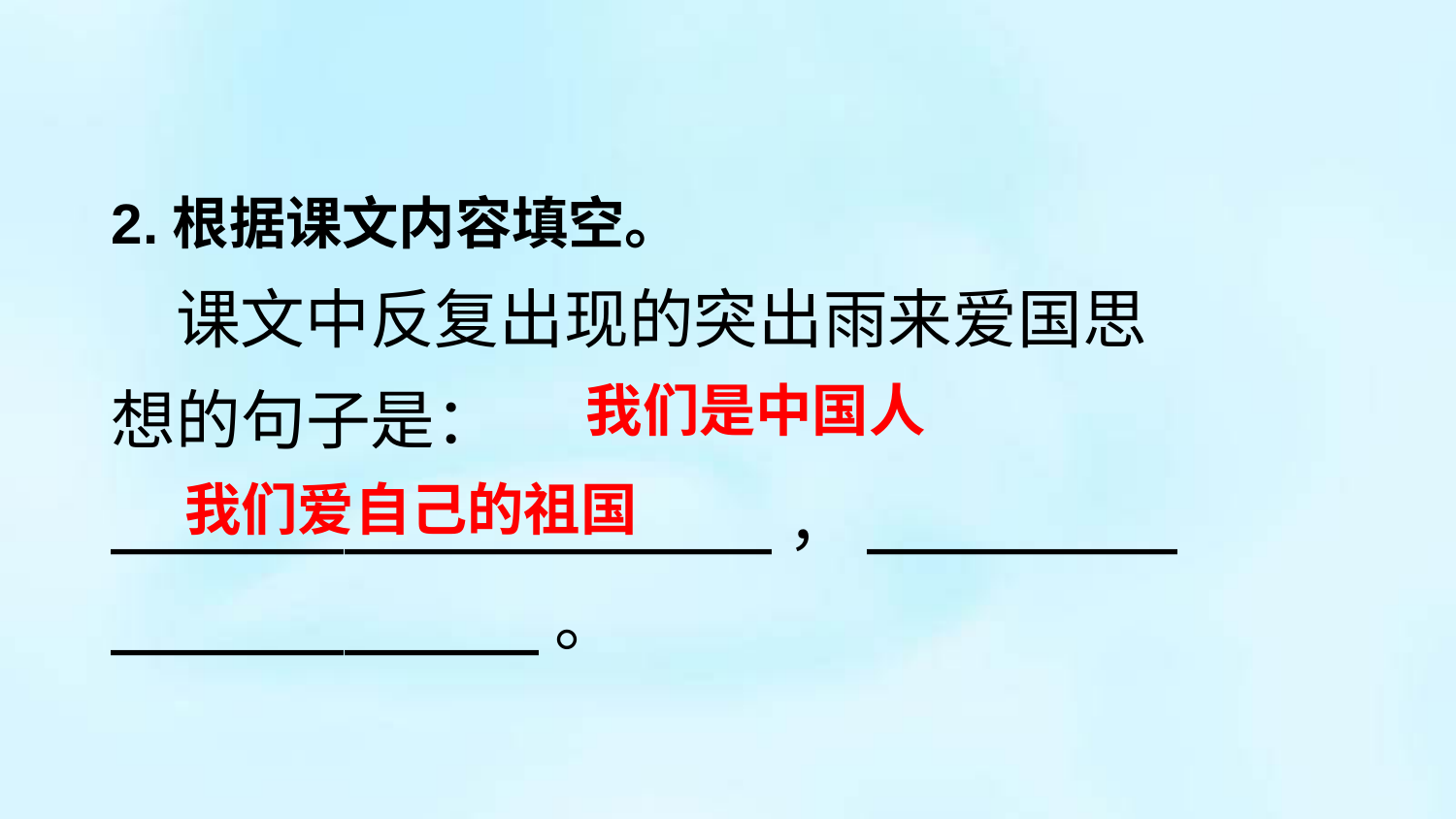

2.根据课文内容填空。
    课文中反复出现的突出雨来爱国思想的句子是：_________________，___________________。
我们是中国人
我们爱自己的祖国